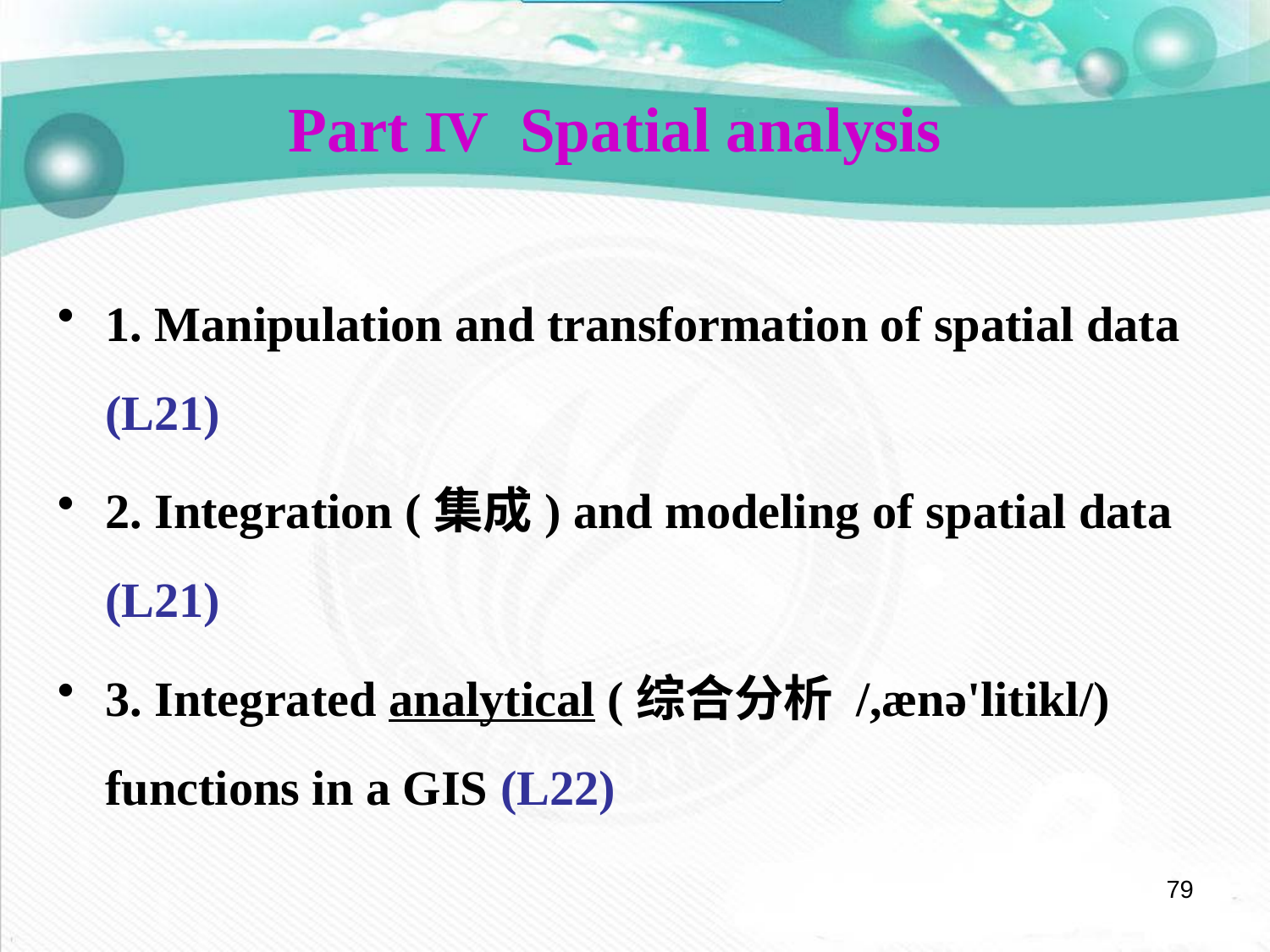

Part Ⅳ  Spatial analysis
1. Manipulation and transformation of spatial data (L21)
2. Integration (集成) and modeling of spatial data  (L21)
3. Integrated analytical (综合分析 /,ænə'litikl/) functions in a GIS (L22)
79